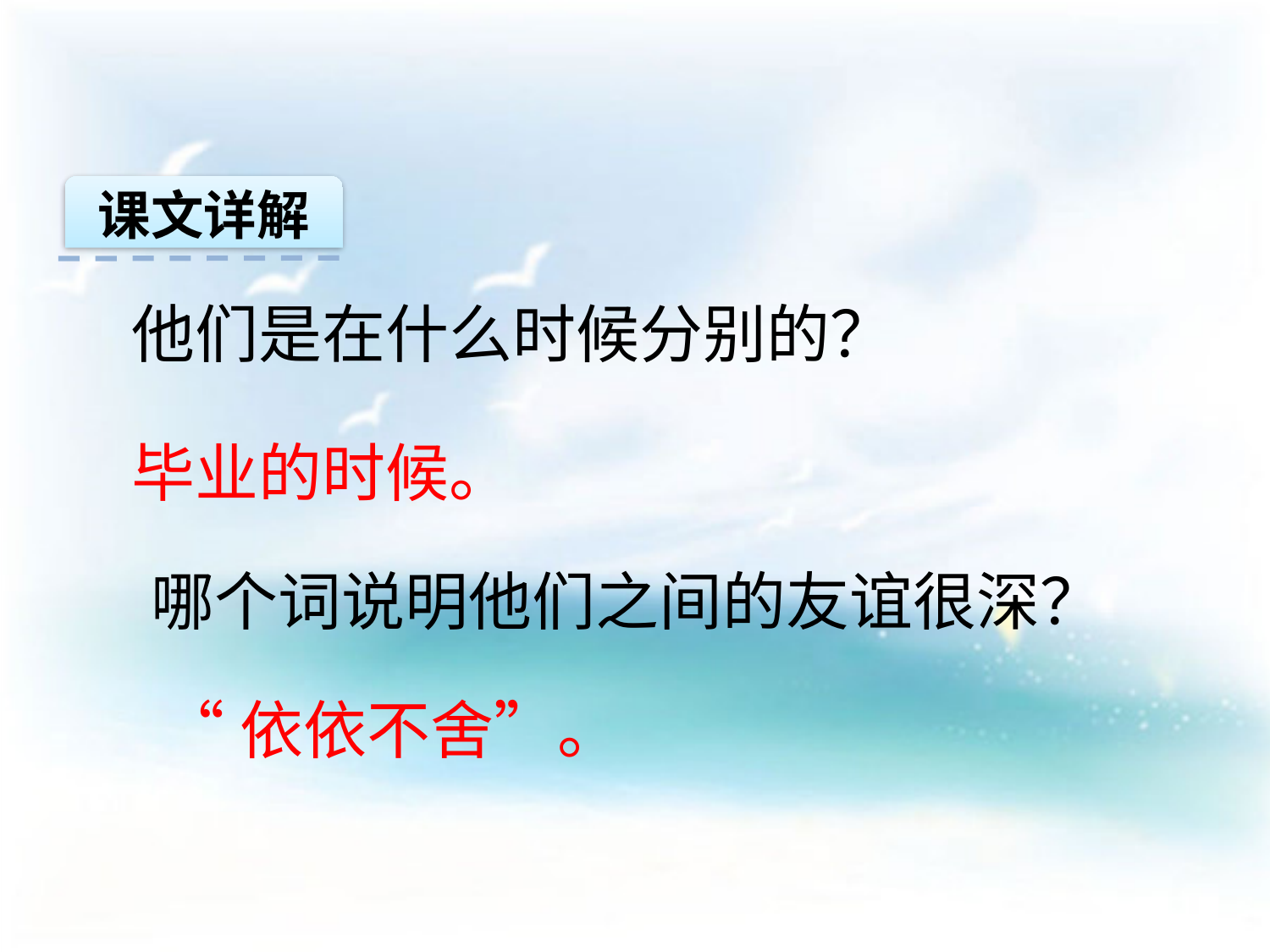

课文详解
他们是在什么时候分别的？
毕业的时候。
哪个词说明他们之间的友谊很深？
“依依不舍”。